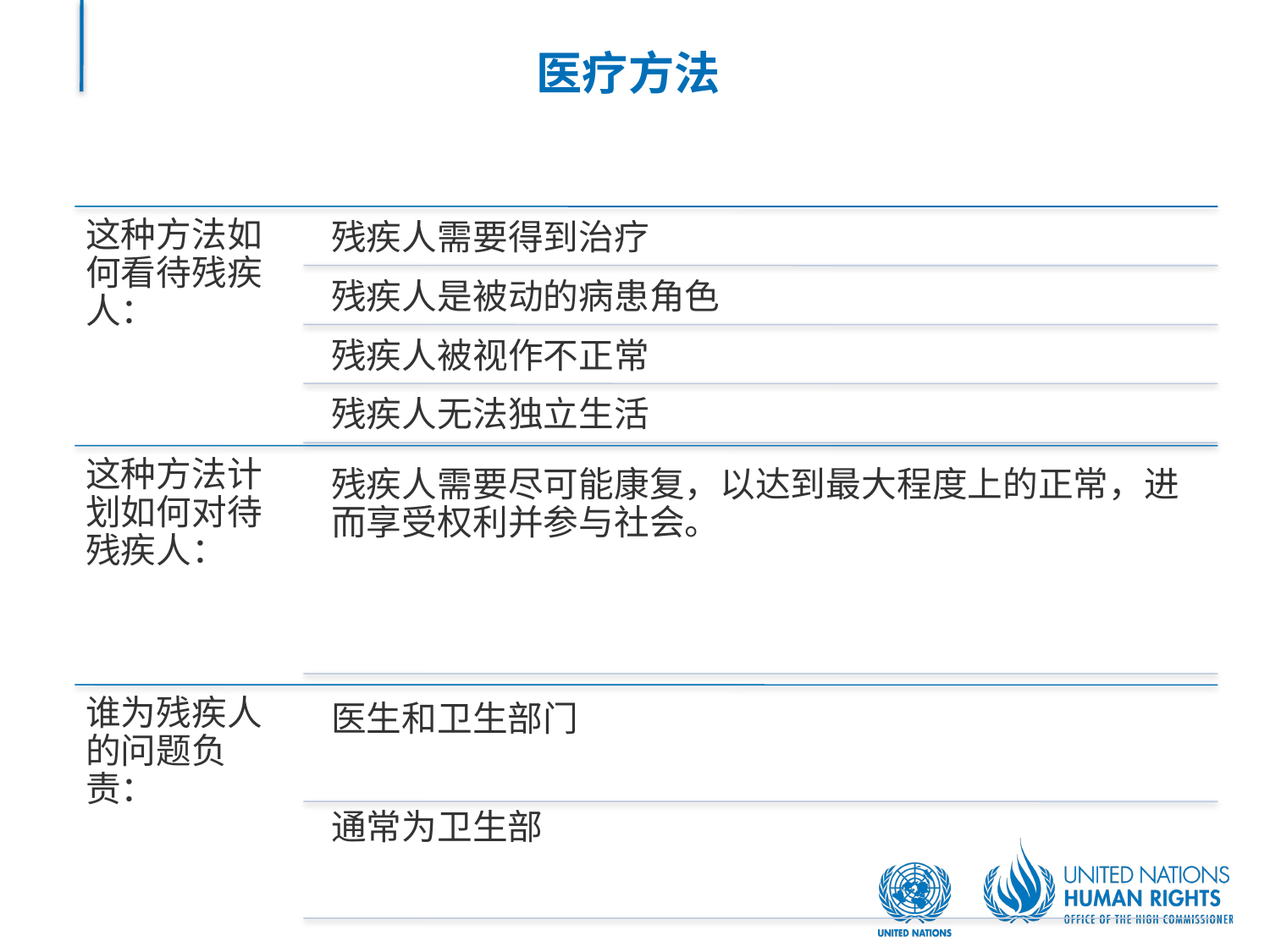

# 医疗方法
这种方法如何看待残疾人：
残疾人需要得到治疗
残疾人是被动的病患角色
残疾人被视作不正常
残疾人无法独立生活

这种方法计划如何对待残疾人：
残疾人需要尽可能康复，以达到最大程度上的正常，进而享受权利并参与社会。
谁为残疾人的问题负责：
医生和卫生部门
通常为卫生部